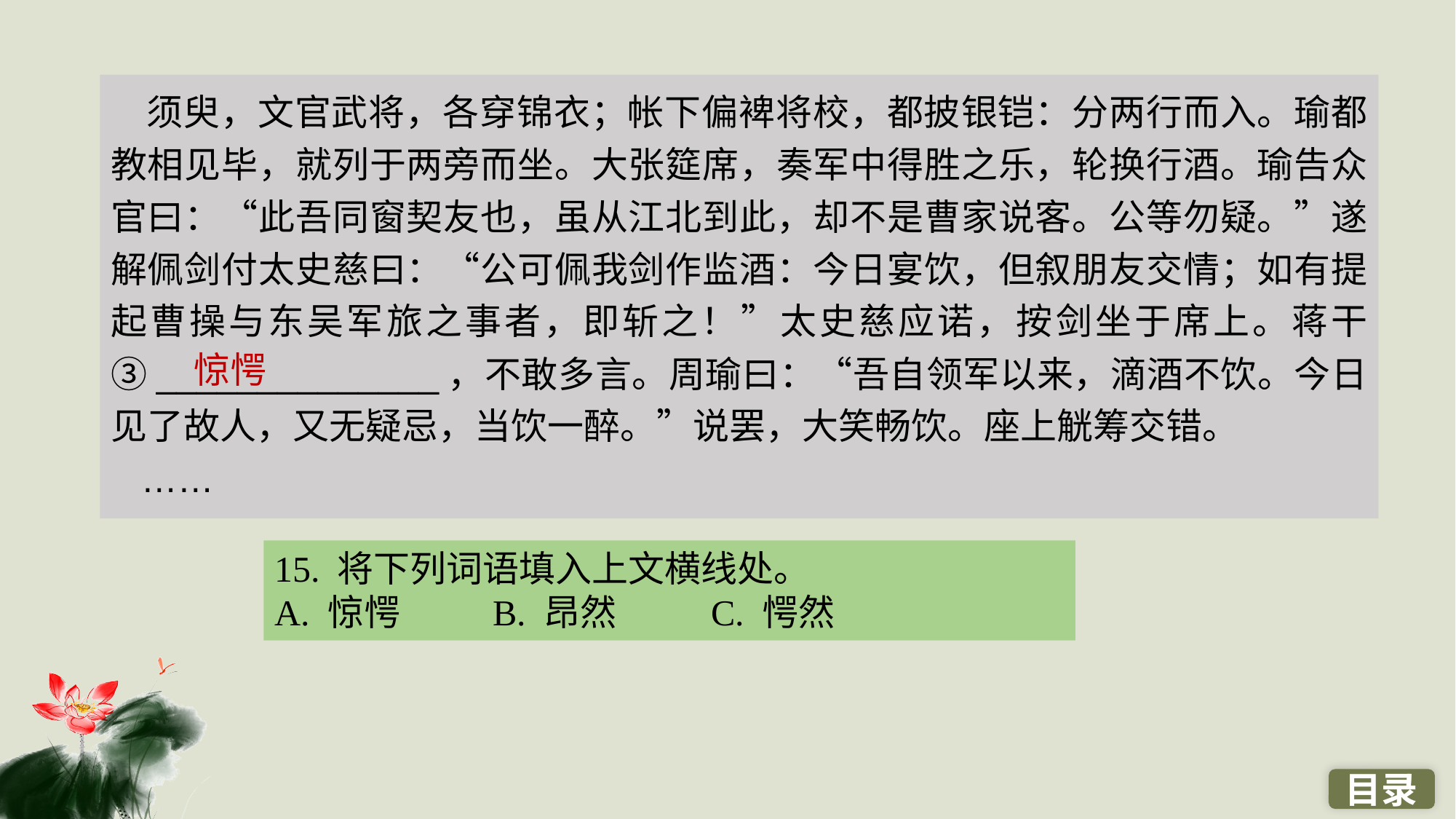

须臾，文官武将，各穿锦衣；帐下偏裨将校，都披银铠：分两行而入。瑜都教相见毕，就列于两旁而坐。大张筵席，奏军中得胜之乐，轮换行酒。瑜告众官曰：“此吾同窗契友也，虽从江北到此，却不是曹家说客。公等勿疑。”遂解佩剑付太史慈曰：“公可佩我剑作监酒：今日宴饮，但叙朋友交情；如有提起曹操与东吴军旅之事者，即斩之！”太史慈应诺，按剑坐于席上。蒋干③______________，不敢多言。周瑜曰：“吾自领军以来，滴酒不饮。今日见了故人，又无疑忌，当饮一醉。”说罢，大笑畅饮。座上觥筹交错。
   ……

惊愕
15. 将下列词语填入上文横线处。
A. 惊愕 	B. 昂然 	C. 愕然